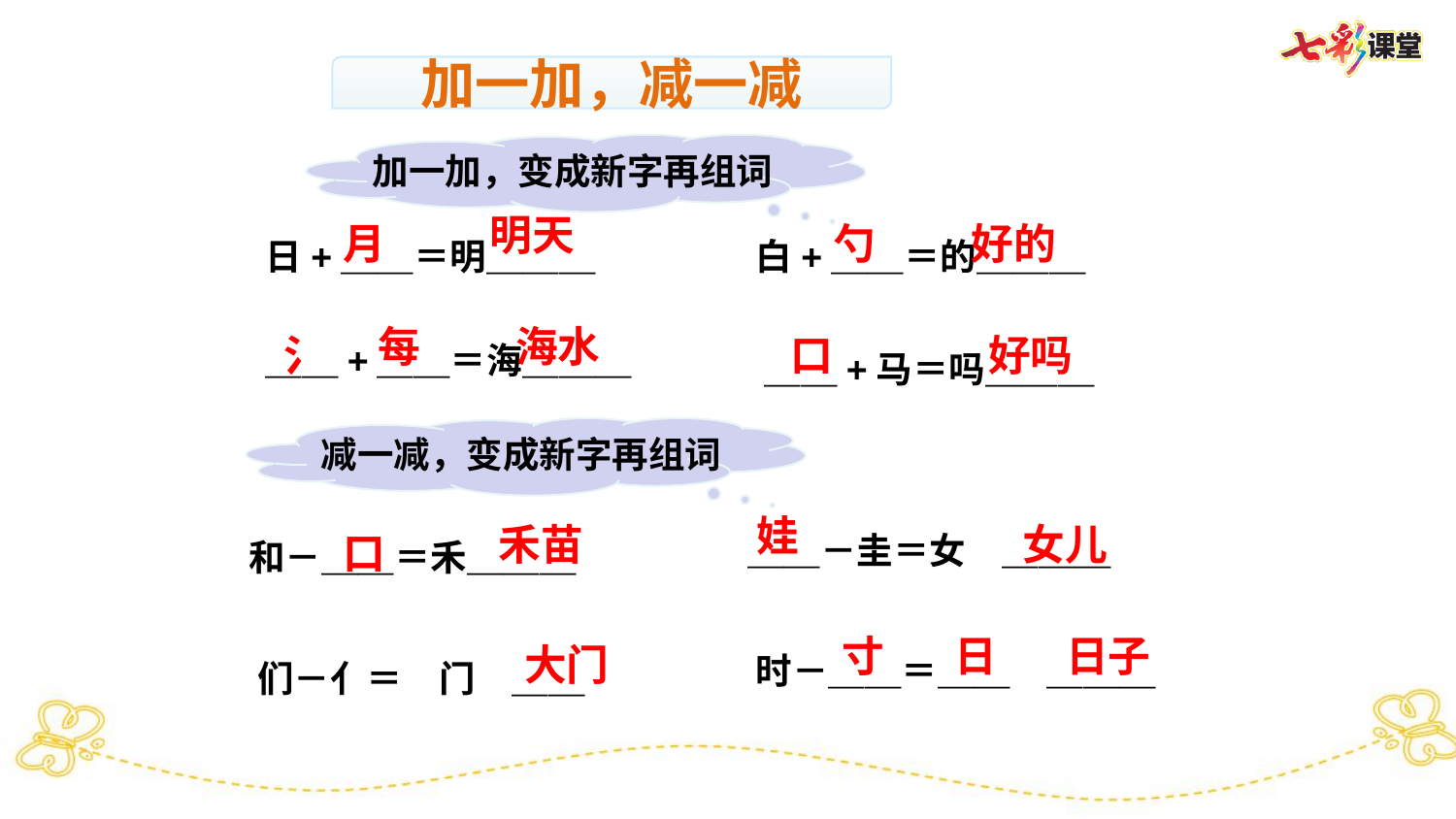

加一加，减一减

加一加，变成新字再组词
明天
月
勺
好的
日+＿＿＝明＿＿＿
白+＿＿＝的＿＿＿
每
海水
氵
口
好吗
＿＿+＿＿＝海＿＿＿
＿＿+马＝吗＿＿＿

减一减，变成新字再组词
娃
禾苗
女儿
口
＿＿－圭＝女　＿＿＿
和－＿＿＝禾＿＿＿
寸
日
日子
大门
时－＿＿＝＿＿　＿＿＿
们－亻＝　门　＿＿